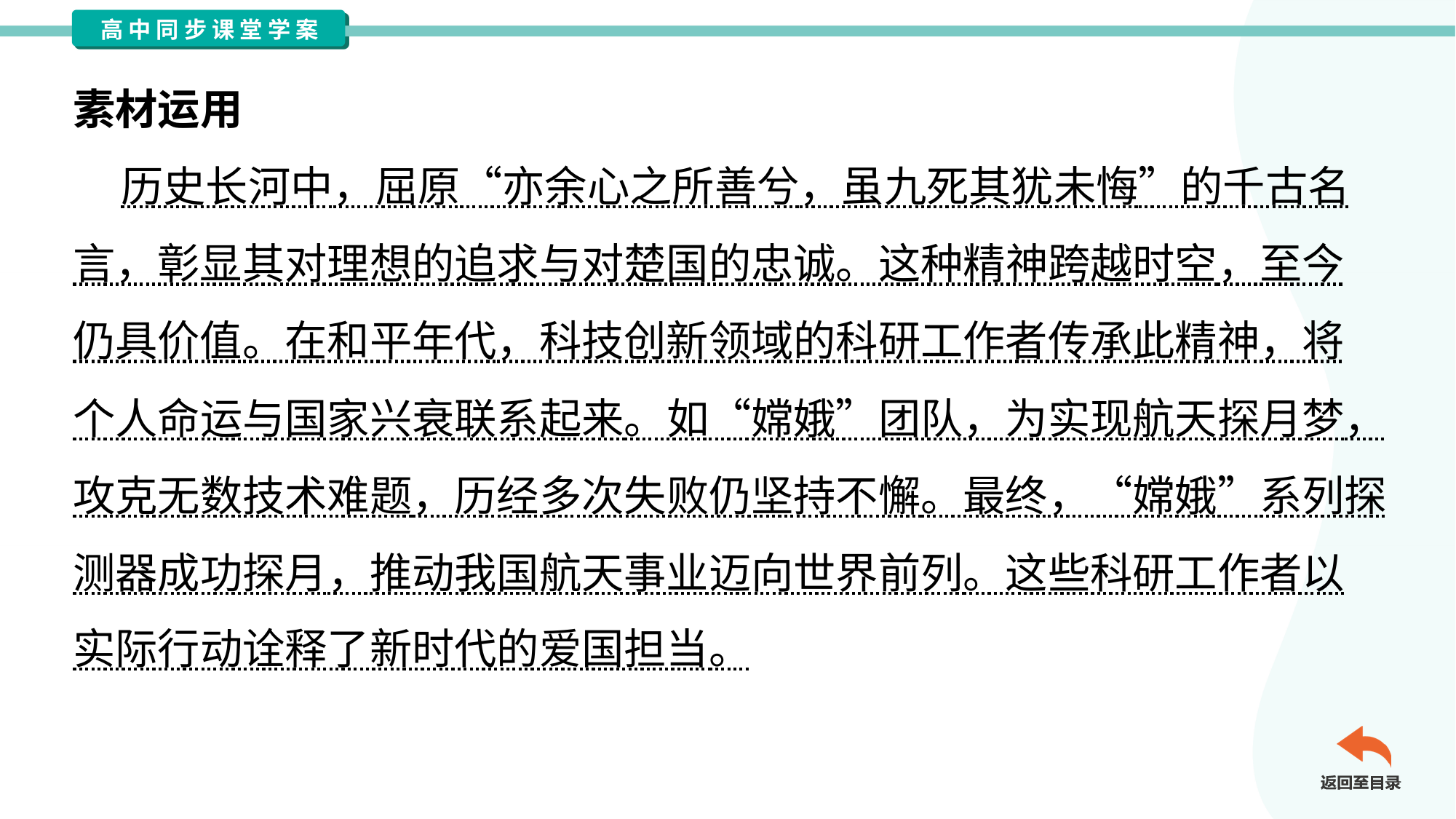

素材运用
    历史长河中，屈原“亦余心之所善兮，虽九死其犹未悔”的千古名
言，彰显其对理想的追求与对楚国的忠诚。这种精神跨越时空，至今
仍具价值。在和平年代，科技创新领域的科研工作者传承此精神，将
个人命运与国家兴衰联系起来。如“嫦娥”团队，为实现航天探月梦，
攻克无数技术难题，历经多次失败仍坚持不懈。最终，“嫦娥”系列探
测器成功探月，推动我国航天事业迈向世界前列。这些科研工作者以
实际行动诠释了新时代的爱国担当。#1.3.1